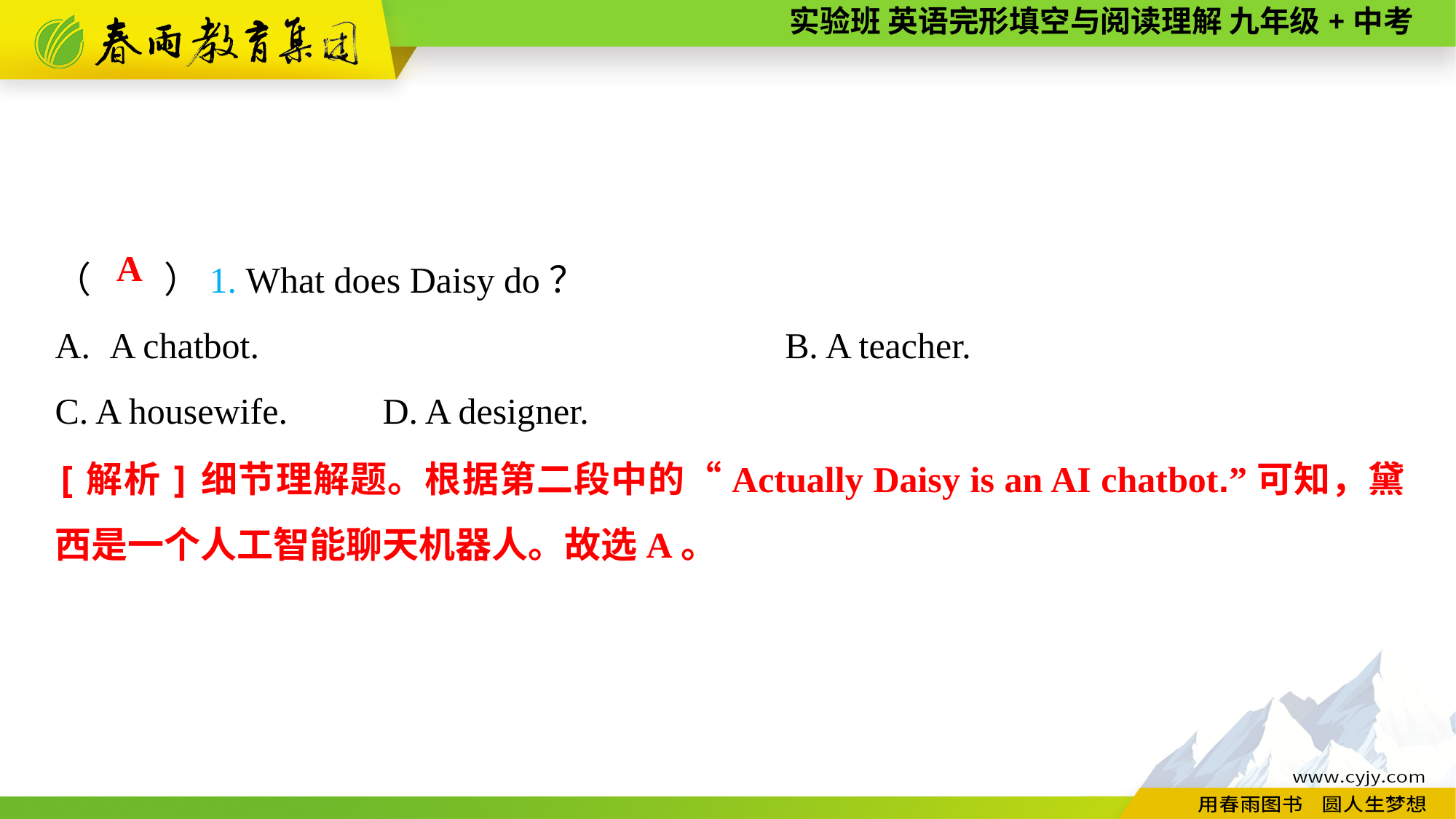

（　　）1. What does Daisy do？
A chatbot.	B. A teacher.
C. A housewife.	D. A designer.
A
[解析]细节理解题。根据第二段中的“Actually Daisy is an AI chatbot.”可知，黛西是一个人工智能聊天机器人。故选A。